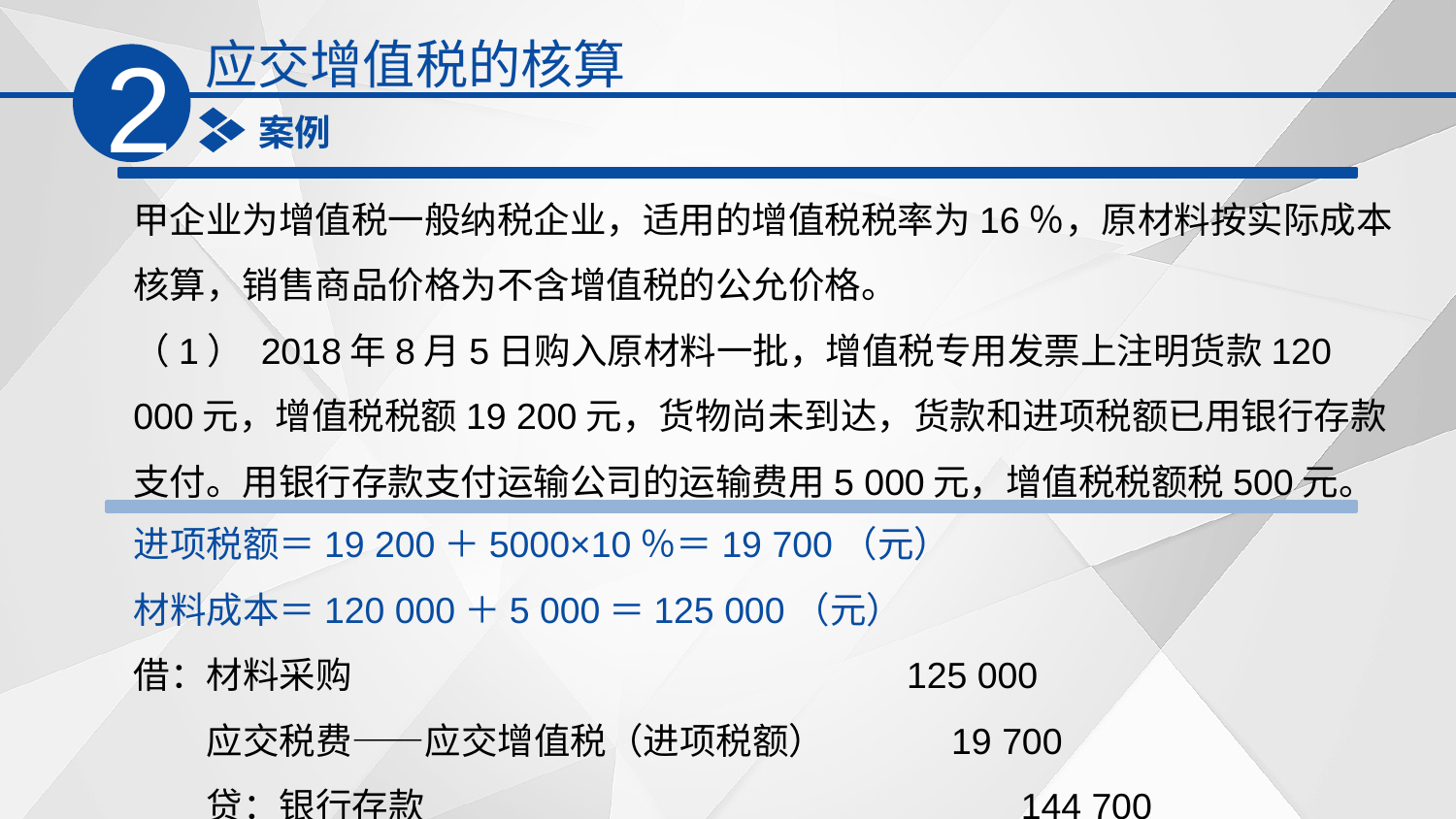

应交增值税的核算
2

案例

甲企业为增值税一般纳税企业，适用的增值税税率为16％，原材料按实际成本核算，销售商品价格为不含增值税的公允价格。
（1） 2018年8月5日购入原材料一批，增值税专用发票上注明货款120 000元，增值税税额19 200元，货物尚未到达，货款和进项税额已用银行存款支付。用银行存款支付运输公司的运输费用5 000元，增值税税额税500元。

进项税额＝19 200＋5000×10％＝19 700（元）
材料成本＝120 000＋5 000＝125 000（元）
借：材料采购　　　　　　　　　　　　　　　125 000
　　应交税费——应交增值税（进项税额）　　 　19 700
　　贷：银行存款　　　　　　　　　　　　　　　     144 700